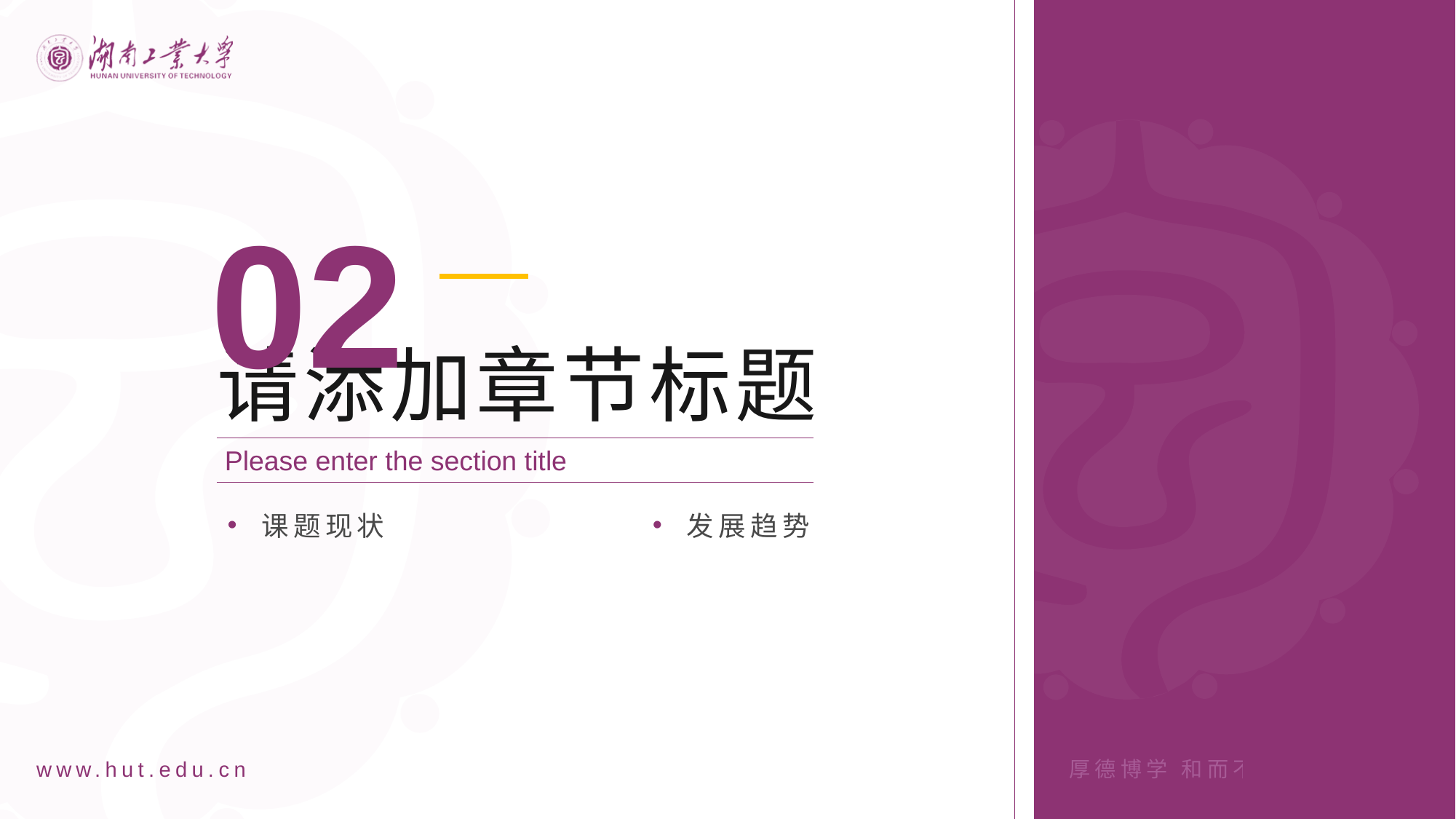

02
请添加章节标题
Please enter the section title
课题现状
发展趋势